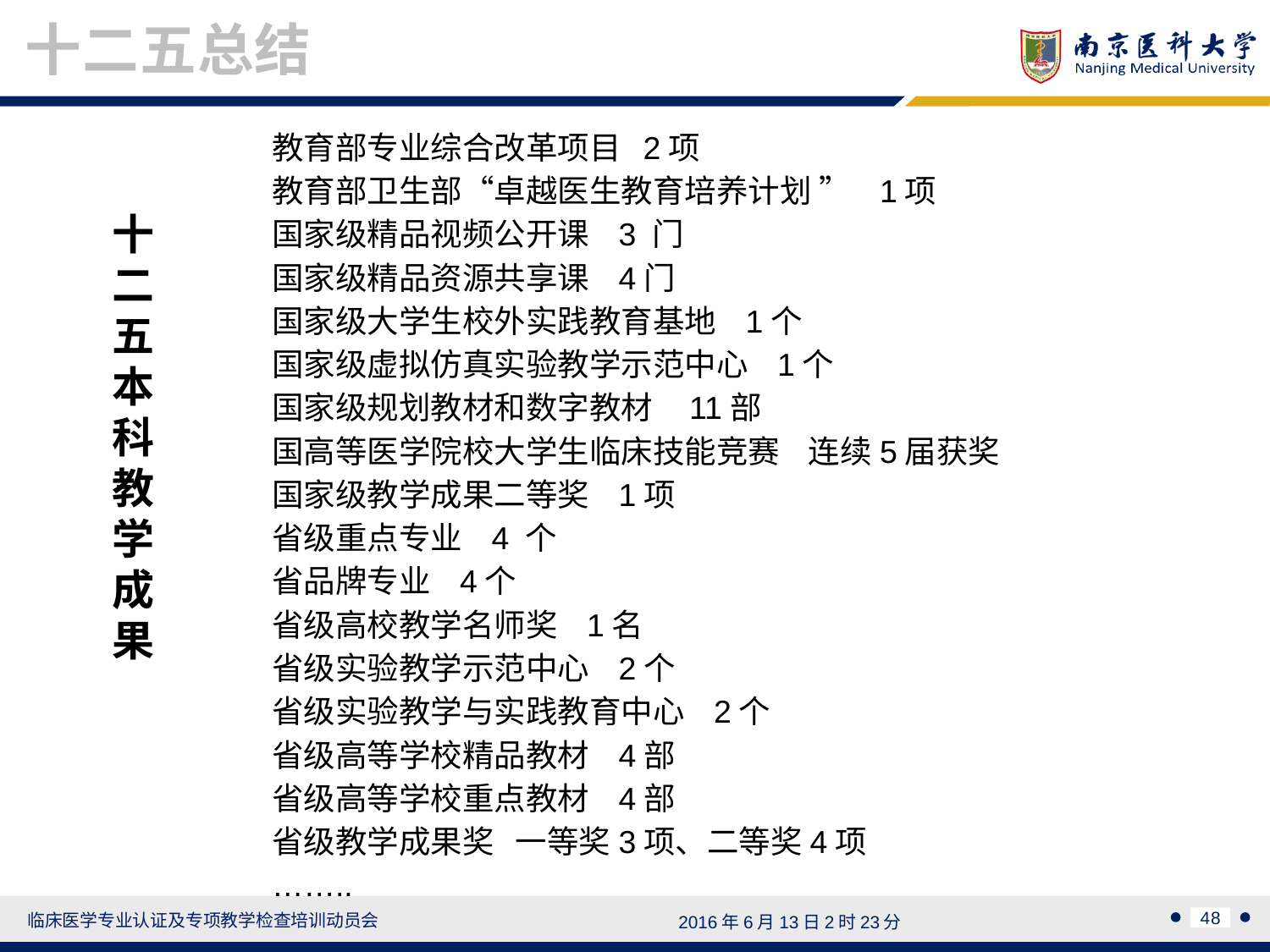

十二五总结
教育部专业综合改革项目  2项
教育部卫生部“卓越医生教育培养计划 ”   1项
国家级精品视频公开课   3 门
国家级精品资源共享课   4门
国家级大学生校外实践教育基地   1个
国家级虚拟仿真实验教学示范中心   1个
国家级规划教材和数字教材    11部
国高等医学院校大学生临床技能竞赛    连续5届获奖
国家级教学成果二等奖   1项
省级重点专业   4 个
省品牌专业   4个
省级高校教学名师奖   1名
省级实验教学示范中心   2个
省级实验教学与实践教育中心   2个
省级高等学校精品教材   4部
省级高等学校重点教材   4部
省级教学成果奖   一等奖3项、二等奖4项
……..
十二五本科教学成果